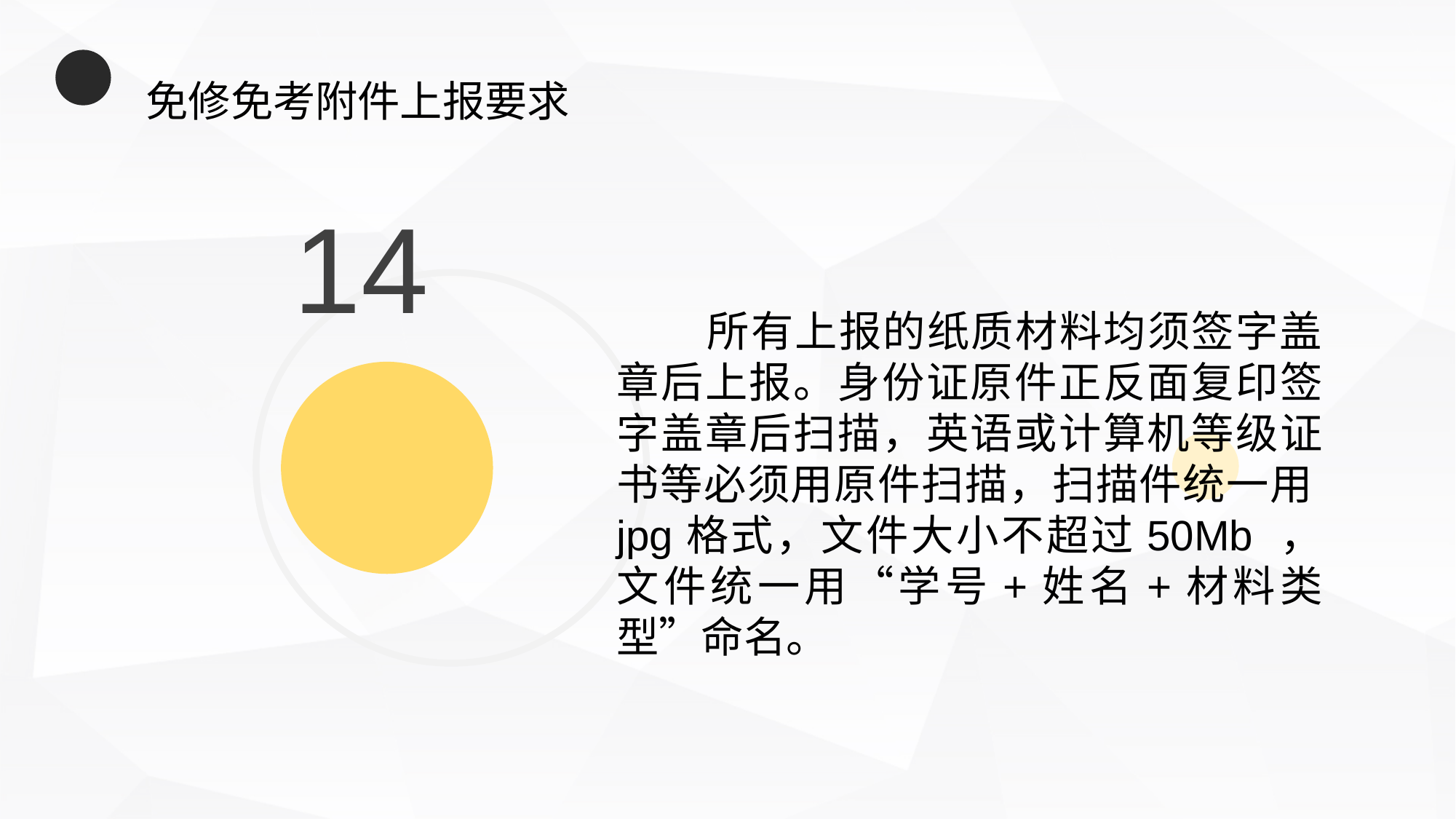

免修免考附件上报要求
14

       所有上报的纸质材料均须签字盖章后上报。身份证原件正反面复印签字盖章后扫描，英语或计算机等级证书等必须用原件扫描，扫描件统一用jpg格式，文件大小不超过50Mb ，文件统一用“学号+姓名+材料类型”命名。